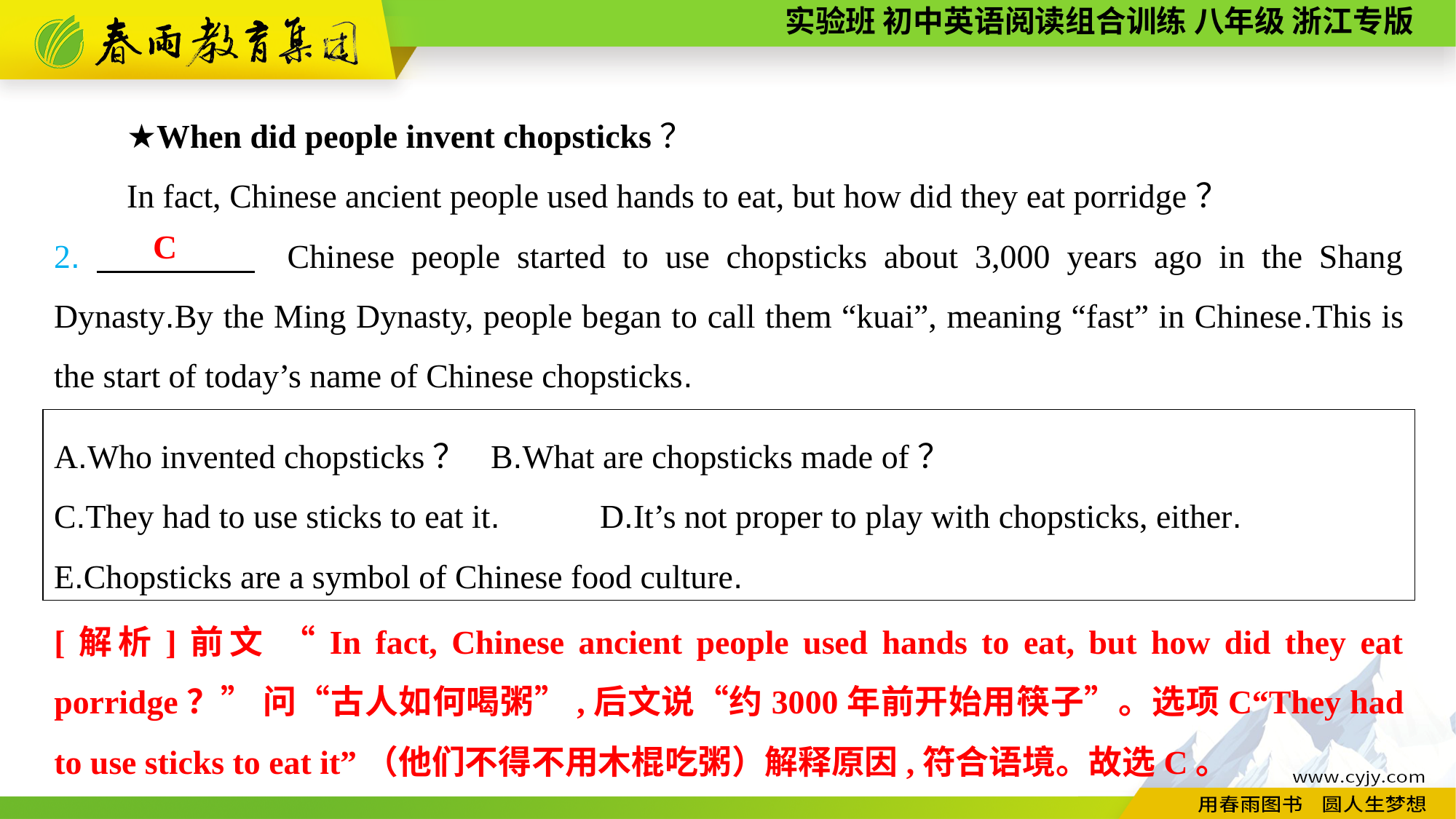

★When did people invent chopsticks？
In fact, Chinese ancient people used hands to eat, but how did they eat porridge？
2.　　　　 Chinese people started to use chopsticks about 3,000 years ago in the Shang Dynasty.By the Ming Dynasty, people began to call them “kuai”, meaning “fast” in Chinese.This is the start of today’s name of Chinese chopsticks.
C
A.Who invented chopsticks？	B.What are chopsticks made of？
C.They had to use sticks to eat it.	D.It’s not proper to play with chopsticks, either.
E.Chopsticks are a symbol of Chinese food culture.
[解析]前文 “In fact, Chinese ancient people used hands to eat, but how did they eat porridge？” 问“古人如何喝粥”,后文说“约3000年前开始用筷子”。选项C“They had to use sticks to eat it”（他们不得不用木棍吃粥）解释原因,符合语境。故选C。